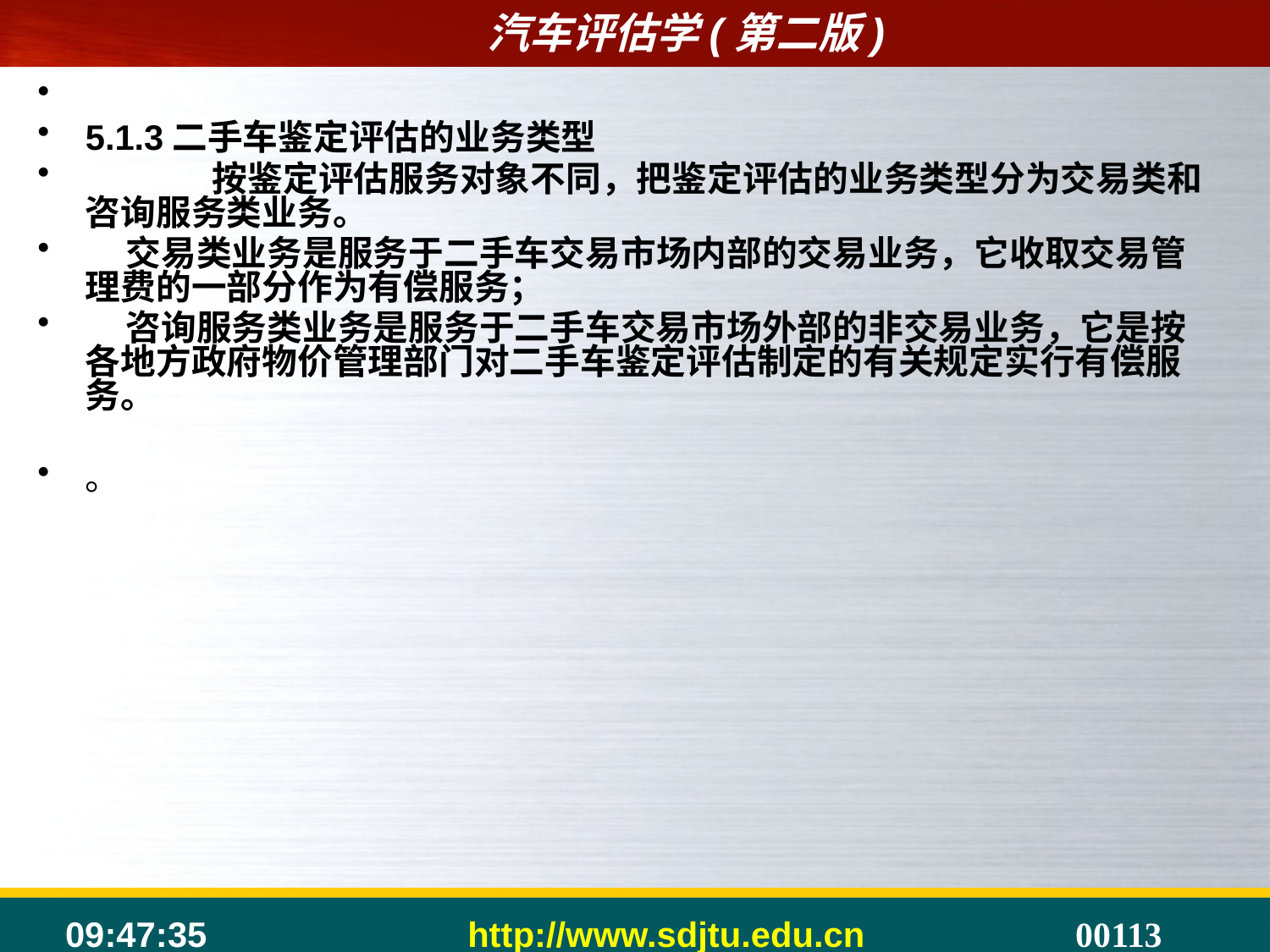

5.1.3二手车鉴定评估的业务类型
	按鉴定评估服务对象不同，把鉴定评估的业务类型分为交易类和咨询服务类业务。
    交易类业务是服务于二手车交易市场内部的交易业务，它收取交易管理费的一部分作为有偿服务；
    咨询服务类业务是服务于二手车交易市场外部的非交易业务，它是按各地方政府物价管理部门对二手车鉴定评估制定的有关规定实行有偿服务。

。